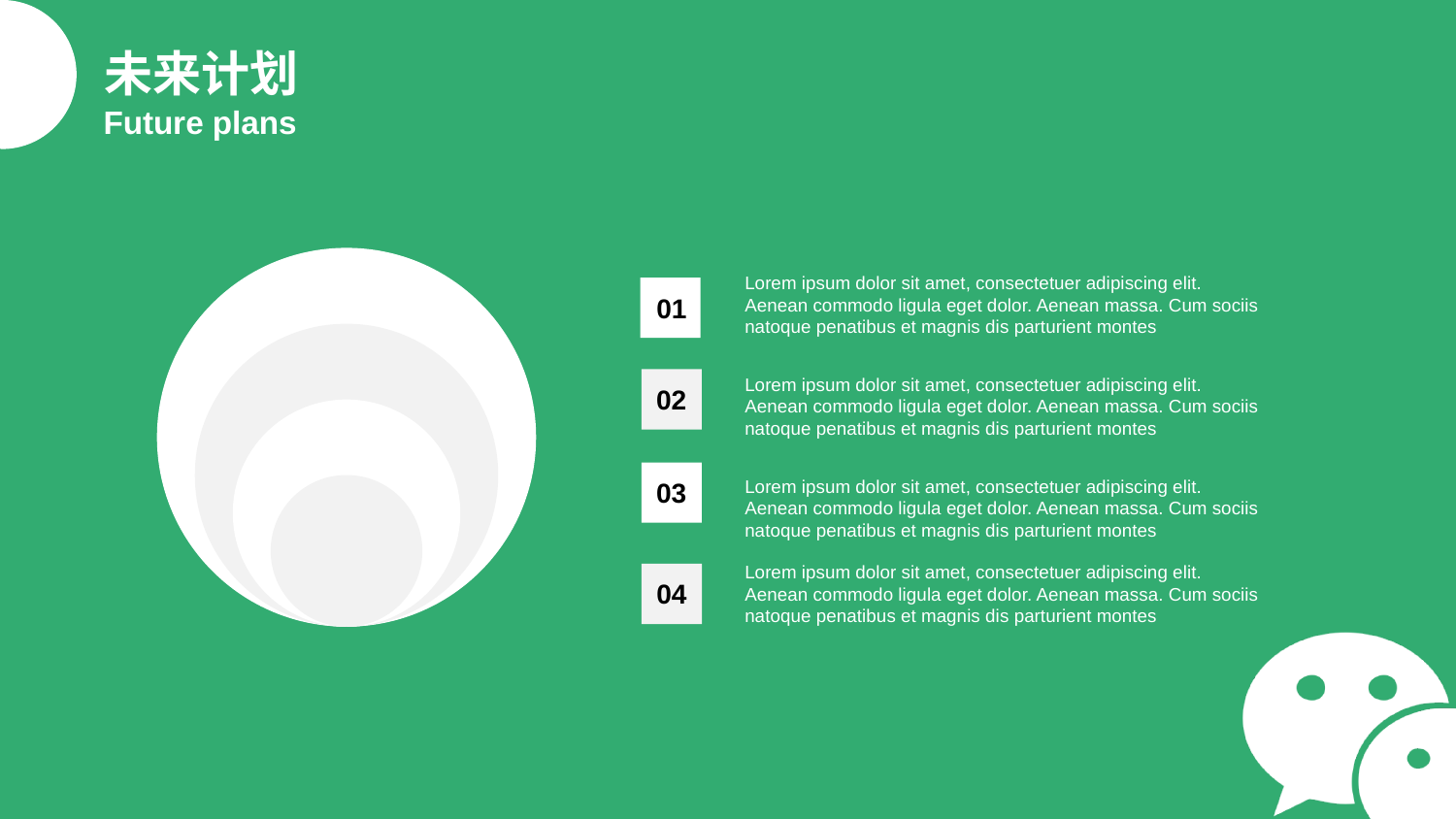

未来计划
Future plans

Lorem ipsum dolor sit amet, consectetuer adipiscing elit. Aenean commodo ligula eget dolor. Aenean massa. Cum sociis natoque penatibus et magnis dis parturient montes

01
Lorem ipsum dolor sit amet, consectetuer adipiscing elit. Aenean commodo ligula eget dolor. Aenean massa. Cum sociis natoque penatibus et magnis dis parturient montes

02

03
Lorem ipsum dolor sit amet, consectetuer adipiscing elit. Aenean commodo ligula eget dolor. Aenean massa. Cum sociis natoque penatibus et magnis dis parturient montes
Lorem ipsum dolor sit amet, consectetuer adipiscing elit. Aenean commodo ligula eget dolor. Aenean massa. Cum sociis natoque penatibus et magnis dis parturient montes

04